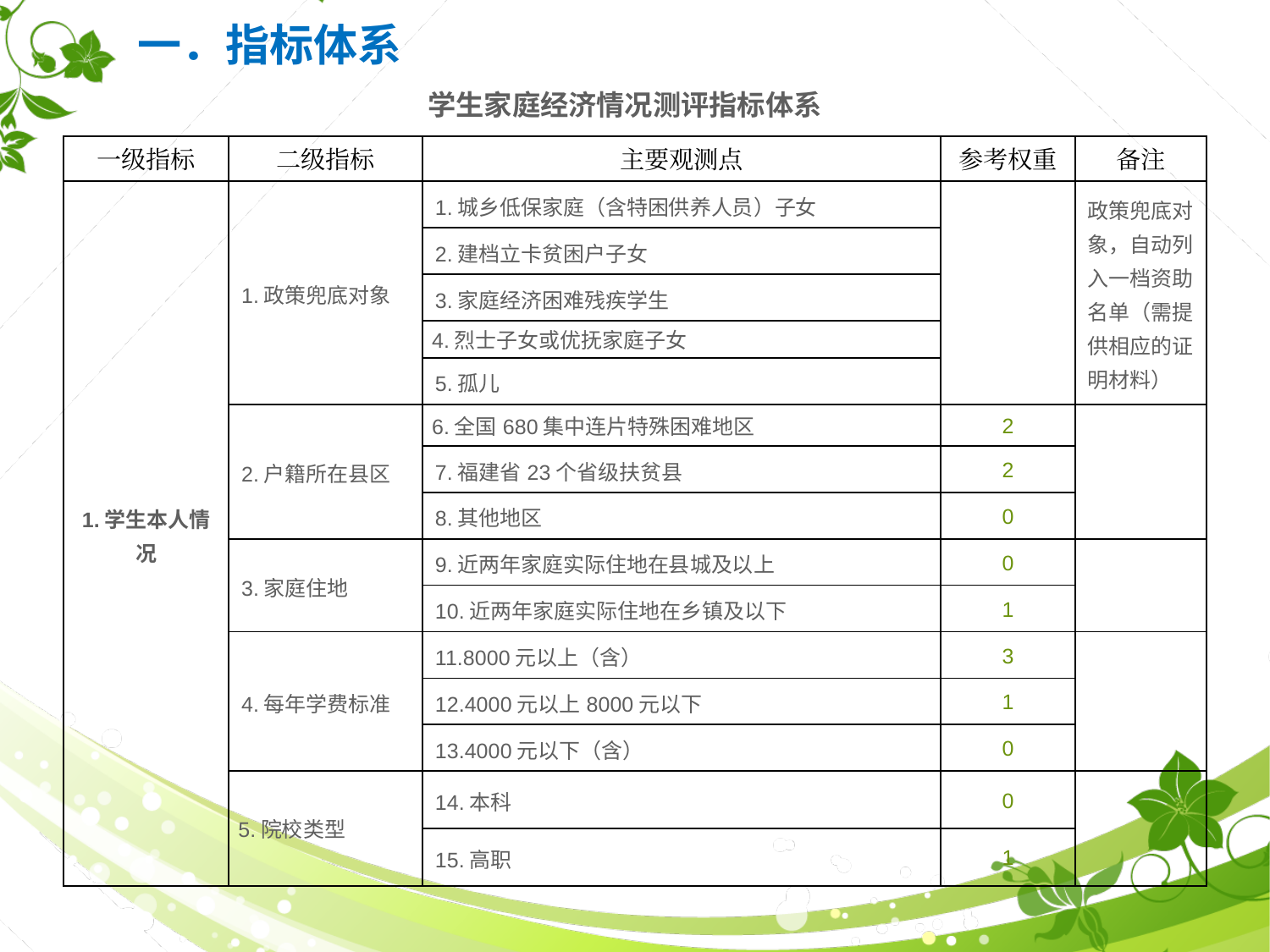

一．指标体系
学生家庭经济情况测评指标体系
| 一级指标 | 二级指标 | 主要观测点 | 参考权重 | 备注 |
| --- | --- | --- | --- | --- |
| 1.学生本人情况 | 1.政策兜底对象 | 1.城乡低保家庭（含特困供养人员）子女 |  | 政策兜底对象，自动列入一档资助名单（需提供相应的证明材料） |
|  |  | 2.建档立卡贫困户子女 |  |  |
|  |  | 3.家庭经济困难残疾学生 |  |  |
|  |  | 4.烈士子女或优抚家庭子女 |  |  |
|  |  | 5.孤儿 |  |  |
|  | 2.户籍所在县区 | 6.全国680集中连片特殊困难地区 | 2 |  |
|  |  | 7.福建省23个省级扶贫县 | 2 |  |
|  |  | 8.其他地区 | 0 |  |
|  | 3.家庭住地 | 9.近两年家庭实际住地在县城及以上 | 0 |  |
|  |  | 10.近两年家庭实际住地在乡镇及以下 | 1 |  |
|  | 4.每年学费标准 | 11.8000元以上（含） | 3 |  |
|  |  | 12.4000元以上8000元以下 | 1 |  |
|  |  | 13.4000元以下（含） | 0 |  |
|  | 5.院校类型 | 14.本科 | 0 |  |
|  |  | 15.高职 | 1 |  |